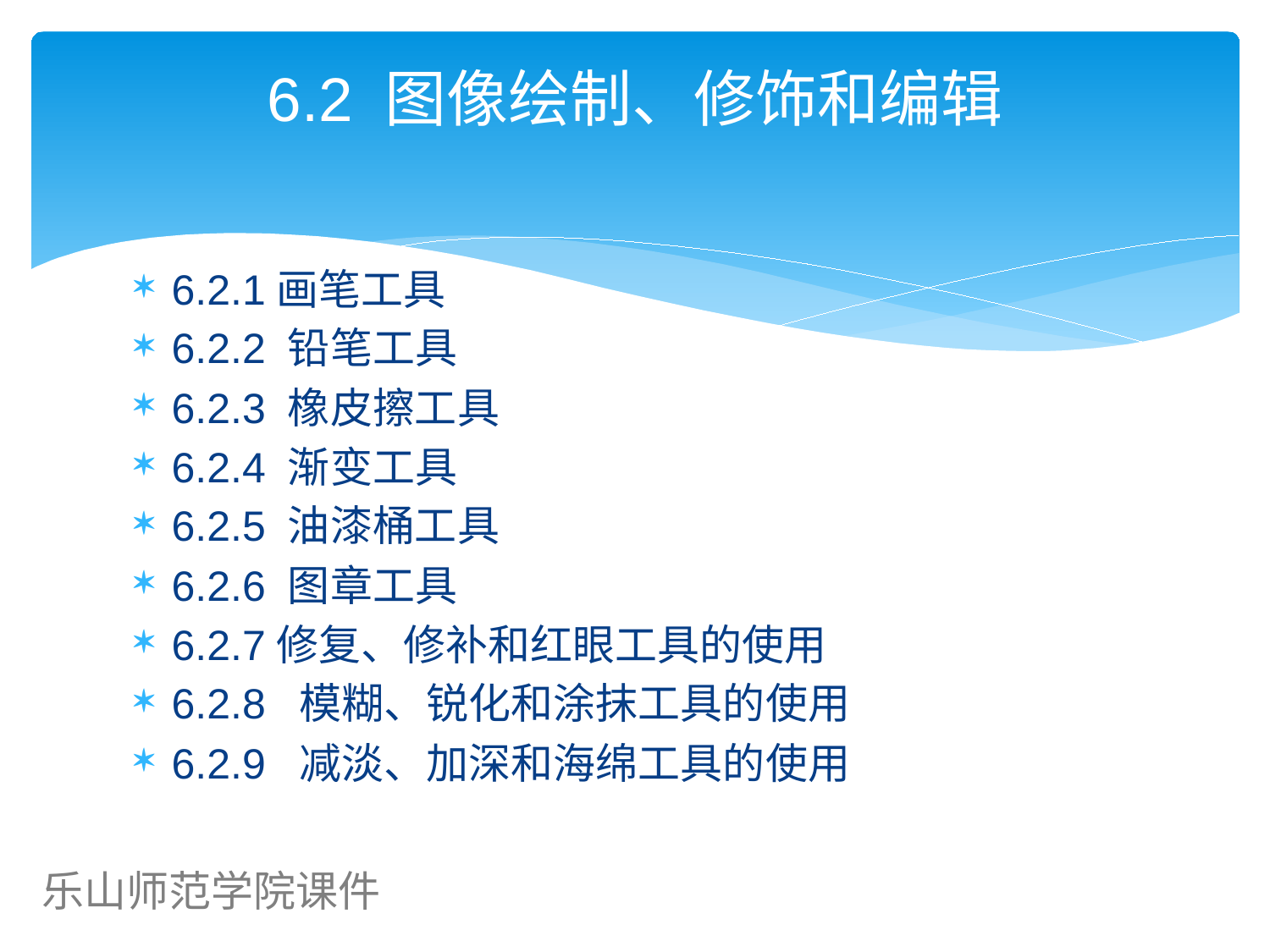

# 6.2 图像绘制、修饰和编辑
6.2.1画笔工具
6.2.2 铅笔工具
6.2.3 橡皮擦工具
6.2.4 渐变工具
6.2.5 油漆桶工具
6.2.6 图章工具
6.2.7修复、修补和红眼工具的使用
6.2.8  模糊、锐化和涂抹工具的使用
6.2.9  减淡、加深和海绵工具的使用